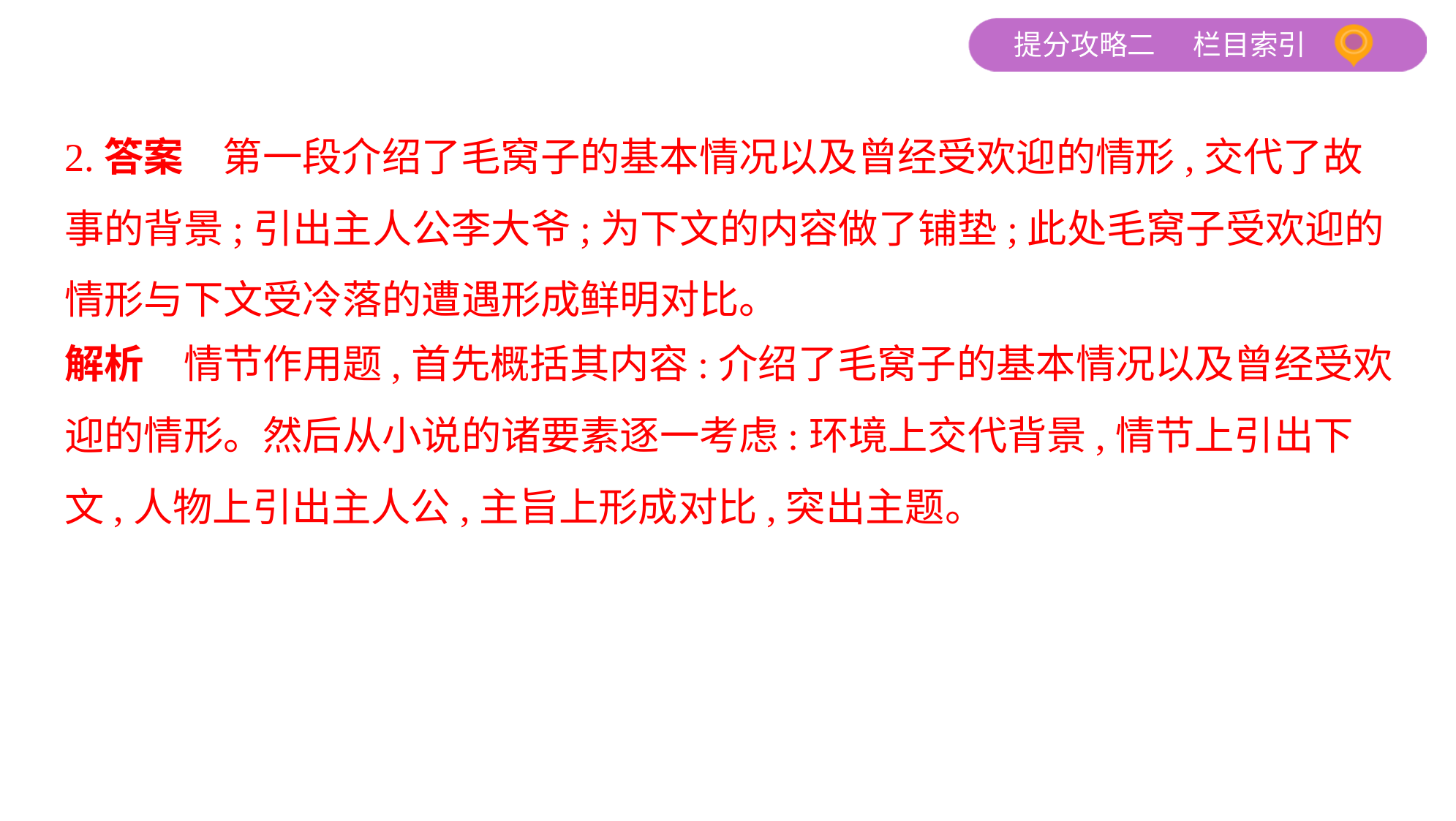

2.答案　第一段介绍了毛窝子的基本情况以及曾经受欢迎的情形,交代了故
事的背景;引出主人公李大爷;为下文的内容做了铺垫;此处毛窝子受欢迎的
情形与下文受冷落的遭遇形成鲜明对比。
解析　情节作用题,首先概括其内容:介绍了毛窝子的基本情况以及曾经受欢
迎的情形。然后从小说的诸要素逐一考虑:环境上交代背景,情节上引出下
文,人物上引出主人公,主旨上形成对比,突出主题。